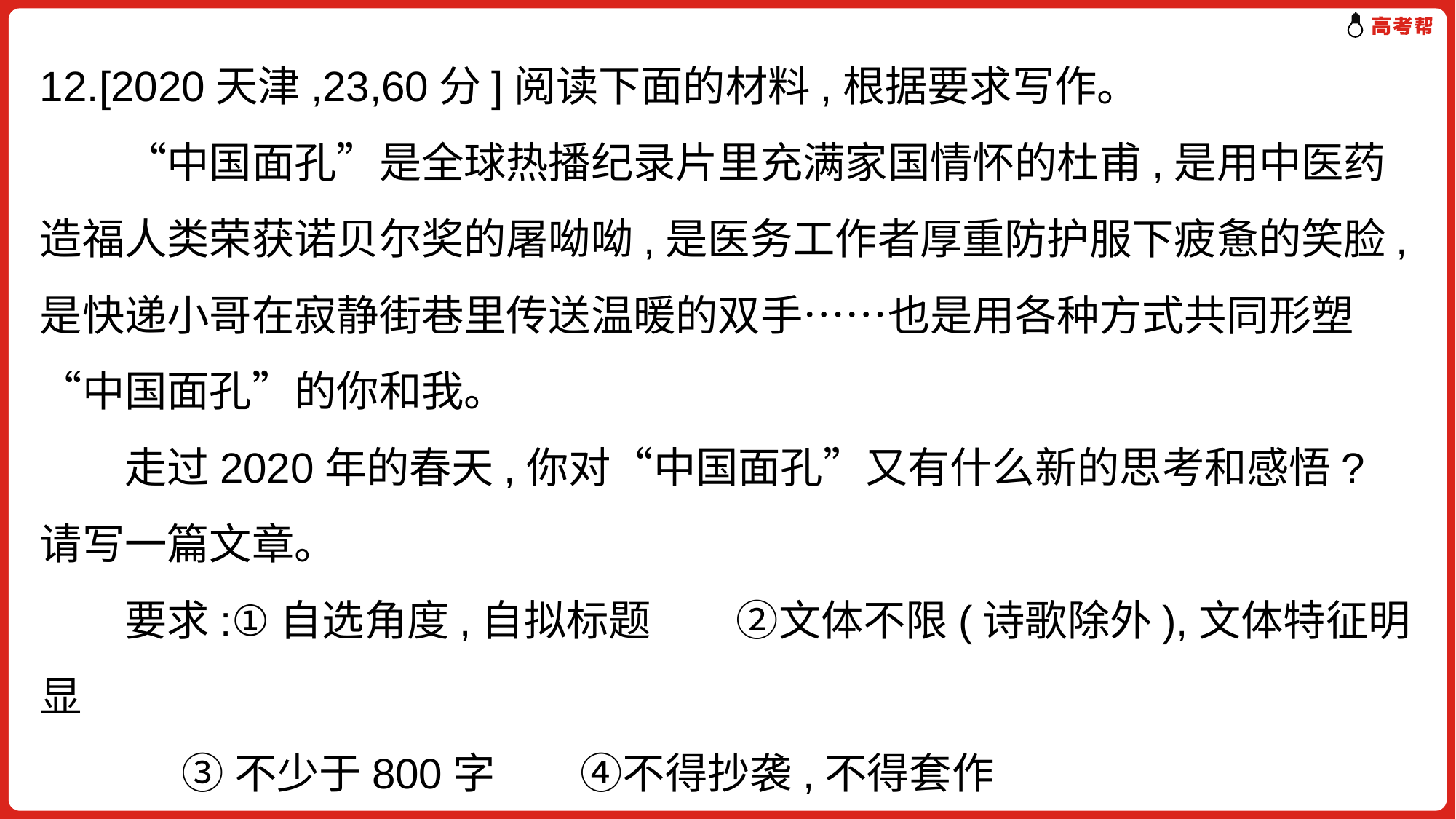

12.[2020天津,23,60分]阅读下面的材料,根据要求写作。
　　“中国面孔”是全球热播纪录片里充满家国情怀的杜甫,是用中医药造福人类荣获诺贝尔奖的屠呦呦,是医务工作者厚重防护服下疲惫的笑脸,是快递小哥在寂静街巷里传送温暖的双手……也是用各种方式共同形塑“中国面孔”的你和我。
　　走过2020年的春天,你对“中国面孔”又有什么新的思考和感悟?请写一篇文章。
　　要求:①自选角度,自拟标题         ②文体不限(诗歌除外),文体特征明显
               ③不少于800字         ④不得抄袭,不得套作